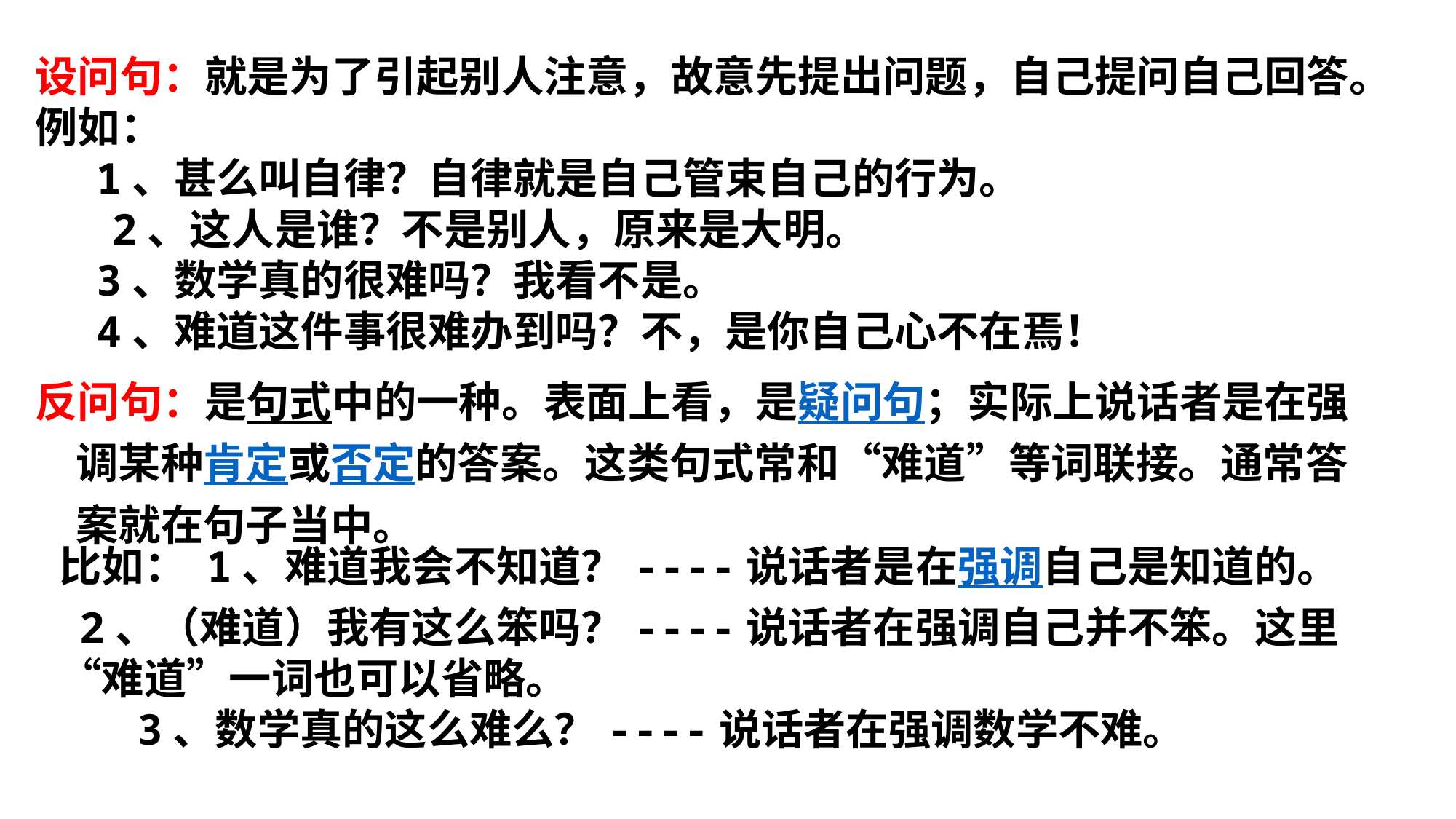

设问句：就是为了引起别人注意，故意先提出问题，自己提问自己回答。
例如：
 1、甚么叫自律？自律就是自己管束自己的行为。
   2、这人是谁？不是别人，原来是大明。
 3、数学真的很难吗？我看不是。
 4、难道这件事很难办到吗？不，是你自己心不在焉！

反问句：是句式中的一种。表面上看，是疑问句；实际上说话者是在强调某种肯定或否定的答案。这类句式常和“难道”等词联接。通常答案就在句子当中。
比如： 1、难道我会不知道？----说话者是在强调自己是知道的。
       2、（难道）我有这么笨吗？----说话者在强调自己并不笨。这里“难道”一词也可以省略。
       3、数学真的这么难么？----说话者在强调数学不难。